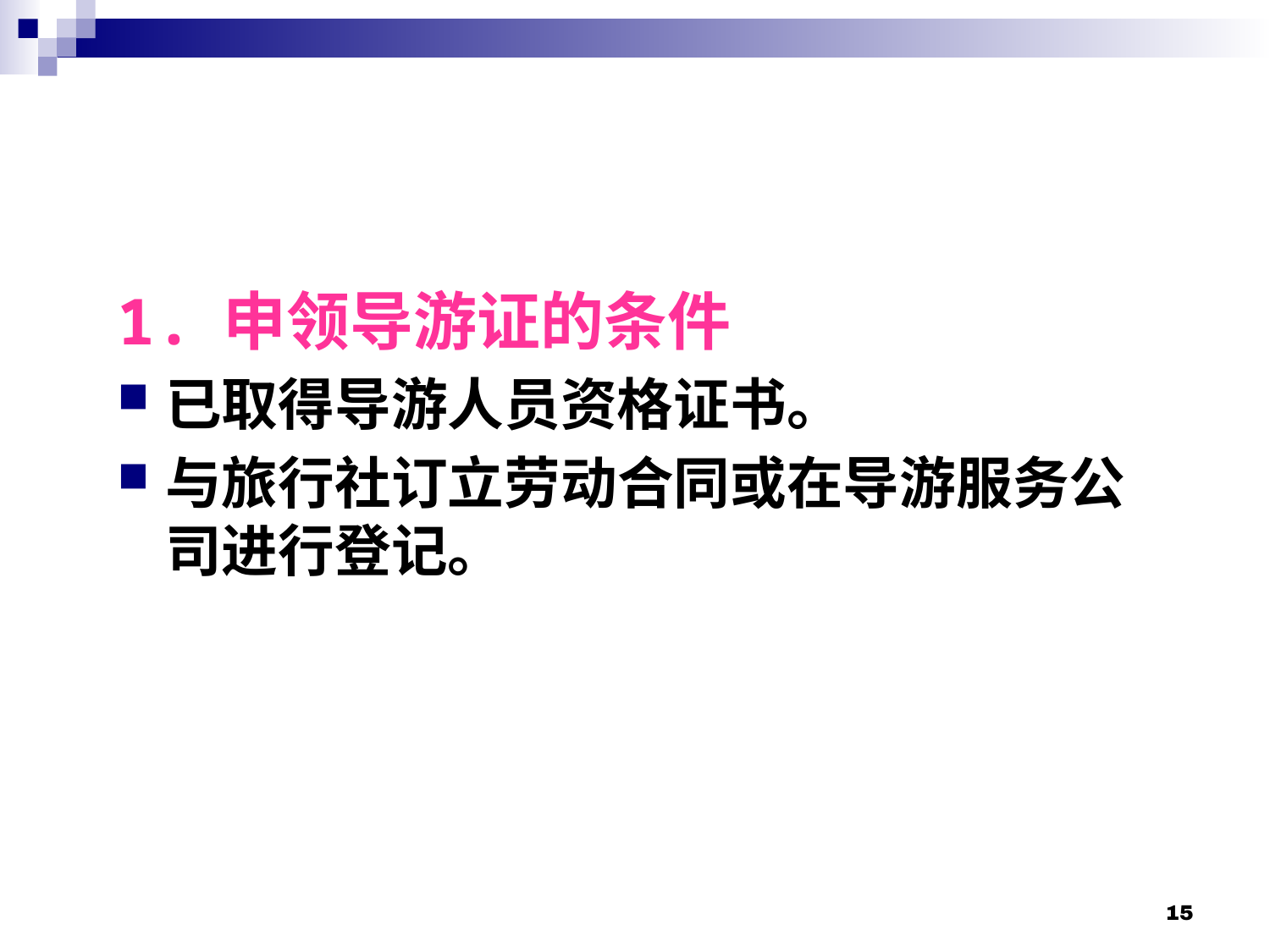

# 1. 申领导游证的条件
已取得导游人员资格证书。
与旅行社订立劳动合同或在导游服务公司进行登记。
15